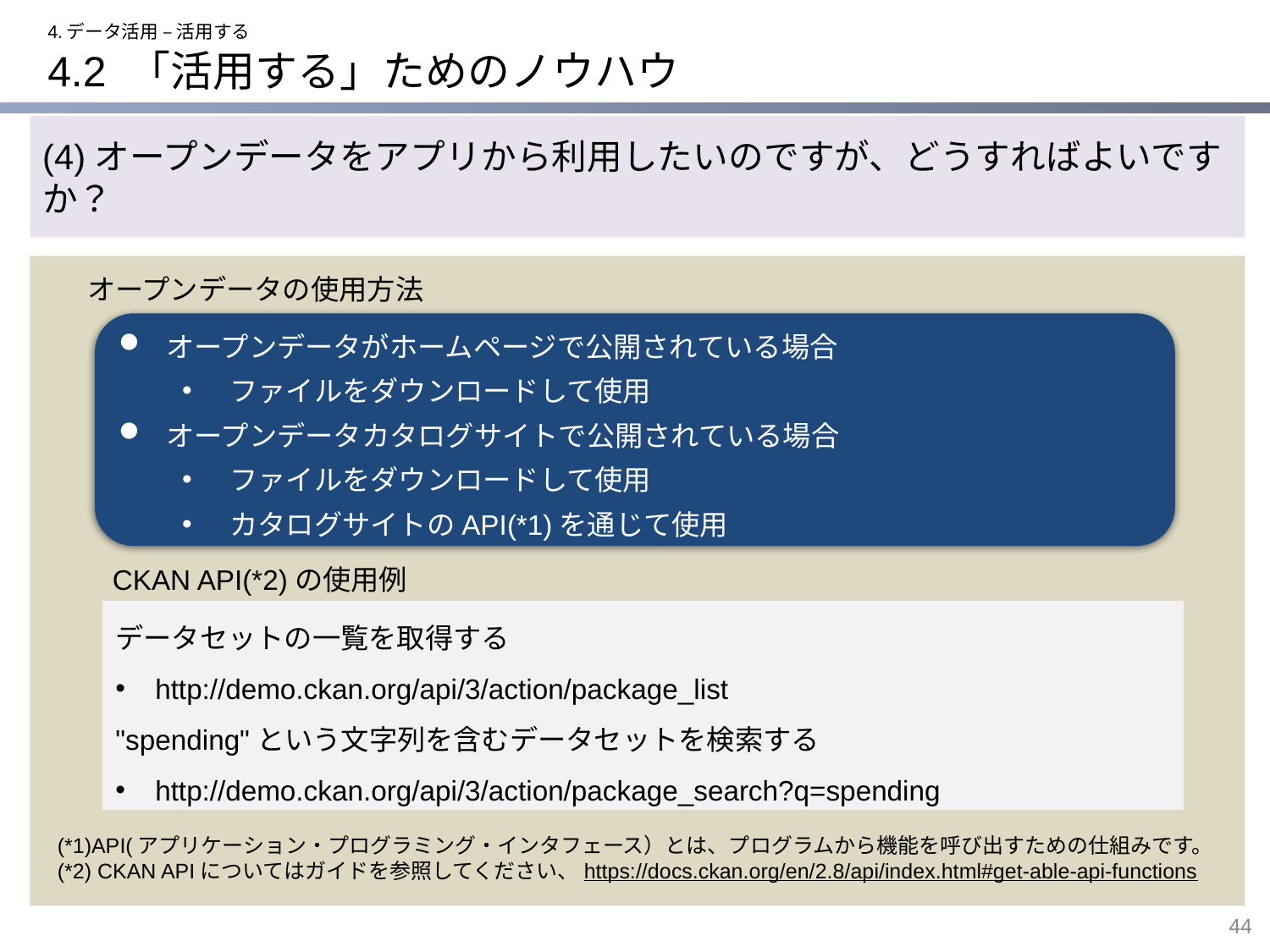

4.データ活用 – 活用する
# 4.2 「活用する」ためのノウハウ
(4)オープンデータをアプリから利用したいのですが、どうすればよいですか？

オープンデータの使用方法
オープンデータがホームページで公開されている場合
ファイルをダウンロードして使用
オープンデータカタログサイトで公開されている場合
ファイルをダウンロードして使用
カタログサイトのAPI(*1)を通じて使用
CKAN API(*2)の使用例
データセットの一覧を取得する
http://demo.ckan.org/api/3/action/package_list
"spending"という文字列を含むデータセットを検索する
http://demo.ckan.org/api/3/action/package_search?q=spending
(*1)API(アプリケーション・プログラミング・インタフェース）とは、プログラムから機能を呼び出すための仕組みです。
(*2) CKAN APIについてはガイドを参照してください、https://docs.ckan.org/en/2.8/api/index.html#get-able-api-functions
44